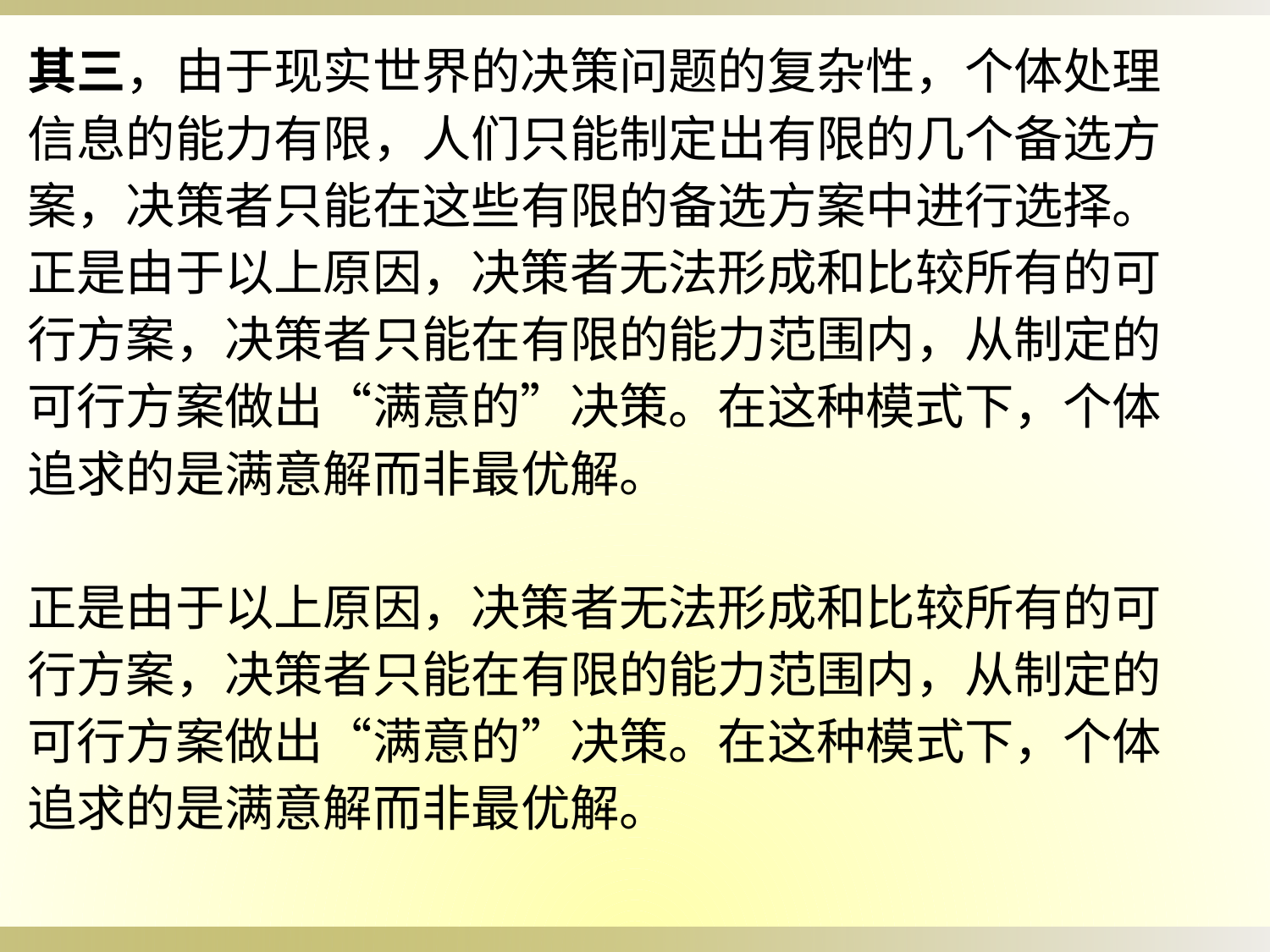

其三，由于现实世界的决策问题的复杂性，个体处理信息的能力有限，人们只能制定出有限的几个备选方案，决策者只能在这些有限的备选方案中进行选择。正是由于以上原因，决策者无法形成和比较所有的可行方案，决策者只能在有限的能力范围内，从制定的可行方案做出“满意的”决策。在这种模式下，个体追求的是满意解而非最优解。

正是由于以上原因，决策者无法形成和比较所有的可行方案，决策者只能在有限的能力范围内，从制定的可行方案做出“满意的”决策。在这种模式下，个体追求的是满意解而非最优解。